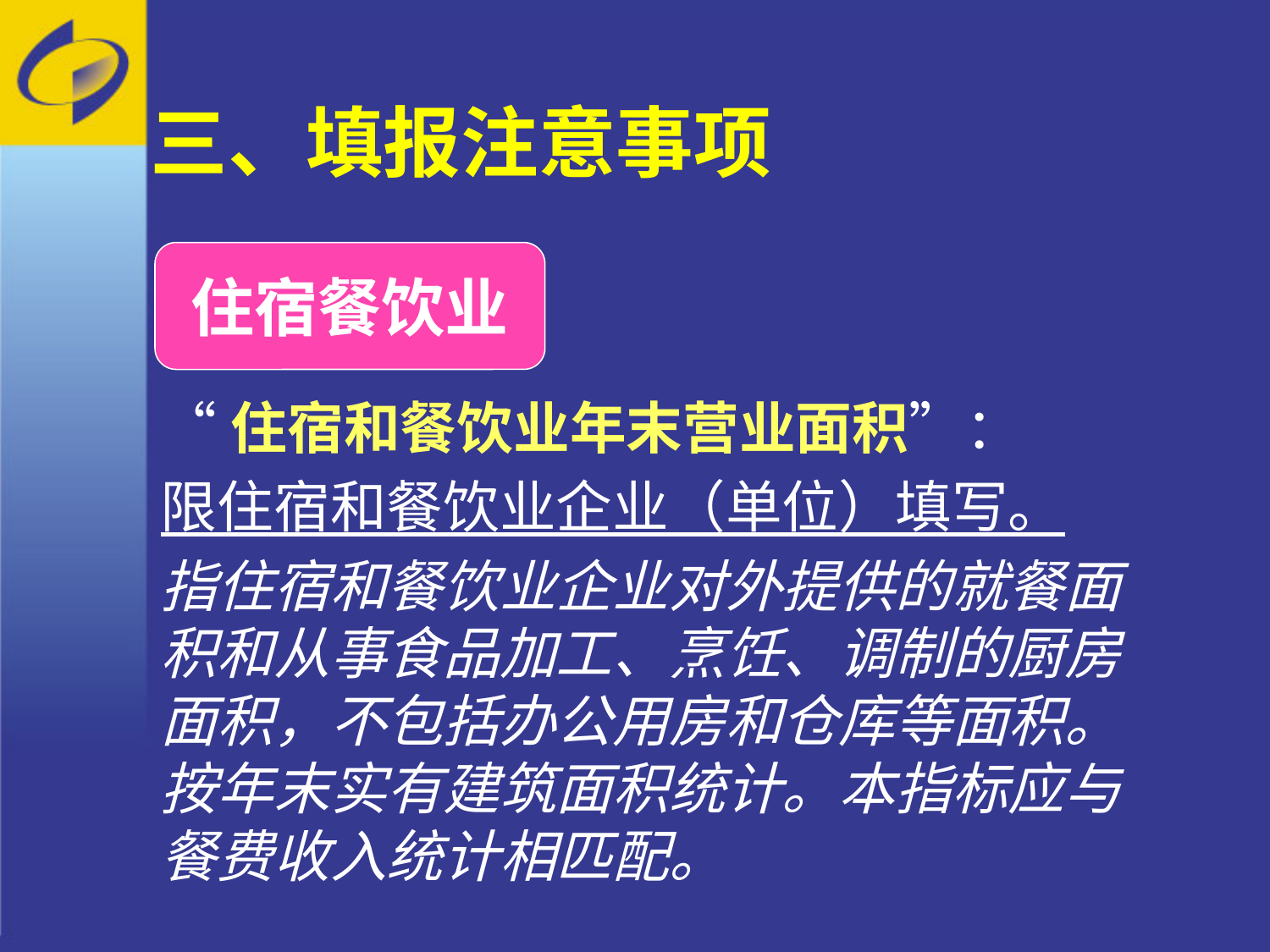

三、填报注意事项
住宿餐饮业
“住宿和餐饮业年末营业面积”：
限住宿和餐饮业企业（单位）填写。
指住宿和餐饮业企业对外提供的就餐面积和从事食品加工、烹饪、调制的厨房面积，不包括办公用房和仓库等面积。按年末实有建筑面积统计。本指标应与餐费收入统计相匹配。